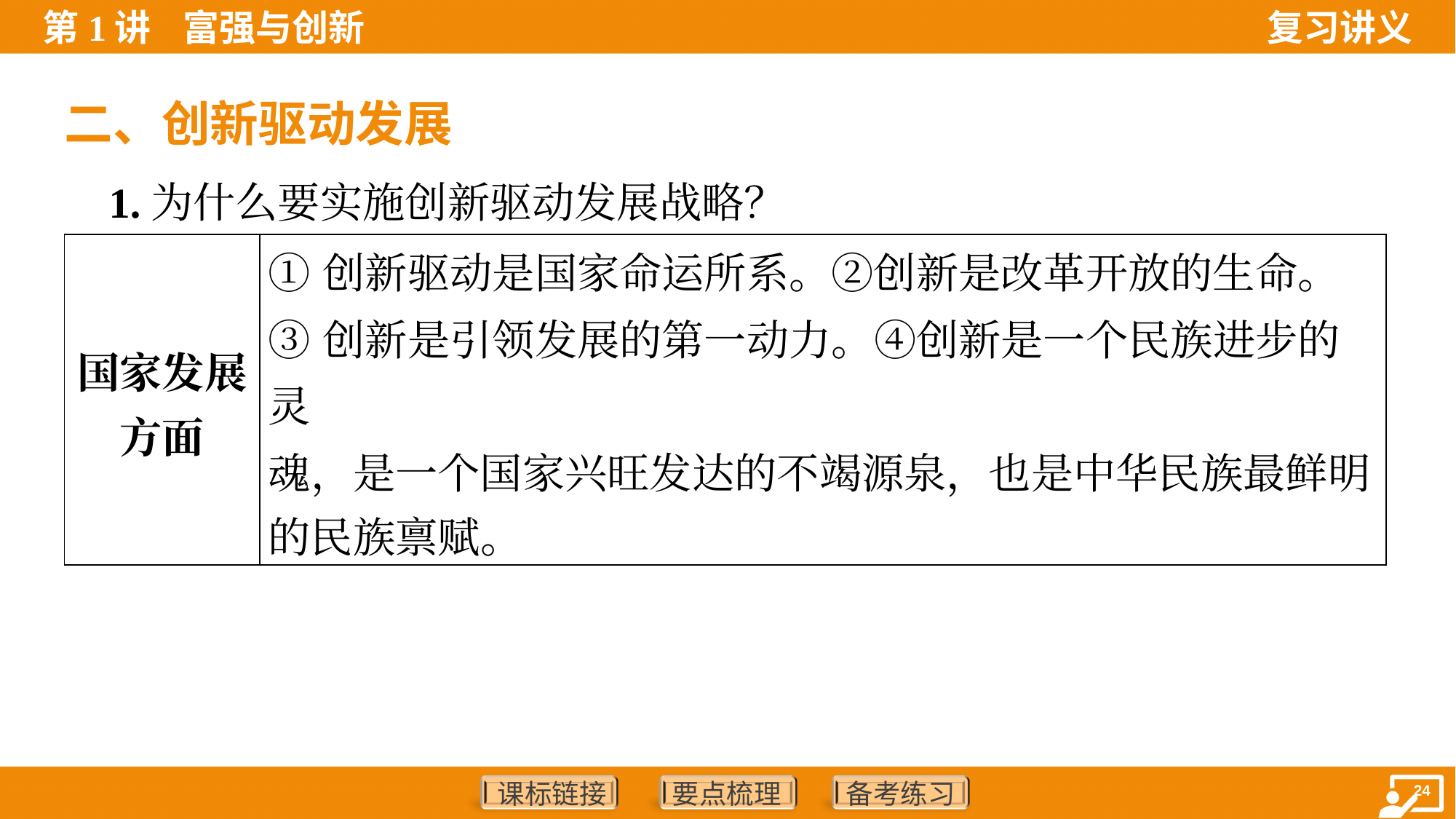

二、创新驱动发展
    1.为什么要实施创新驱动发展战略？
| 国家发展 方面 | ①创新驱动是国家命运所系。②创新是改革开放的生命。 ③创新是引领发展的第一动力。④创新是一个民族进步的灵 魂，是一个国家兴旺发达的不竭源泉，也是中华民族最鲜明 的民族禀赋。 |
| --- | --- |